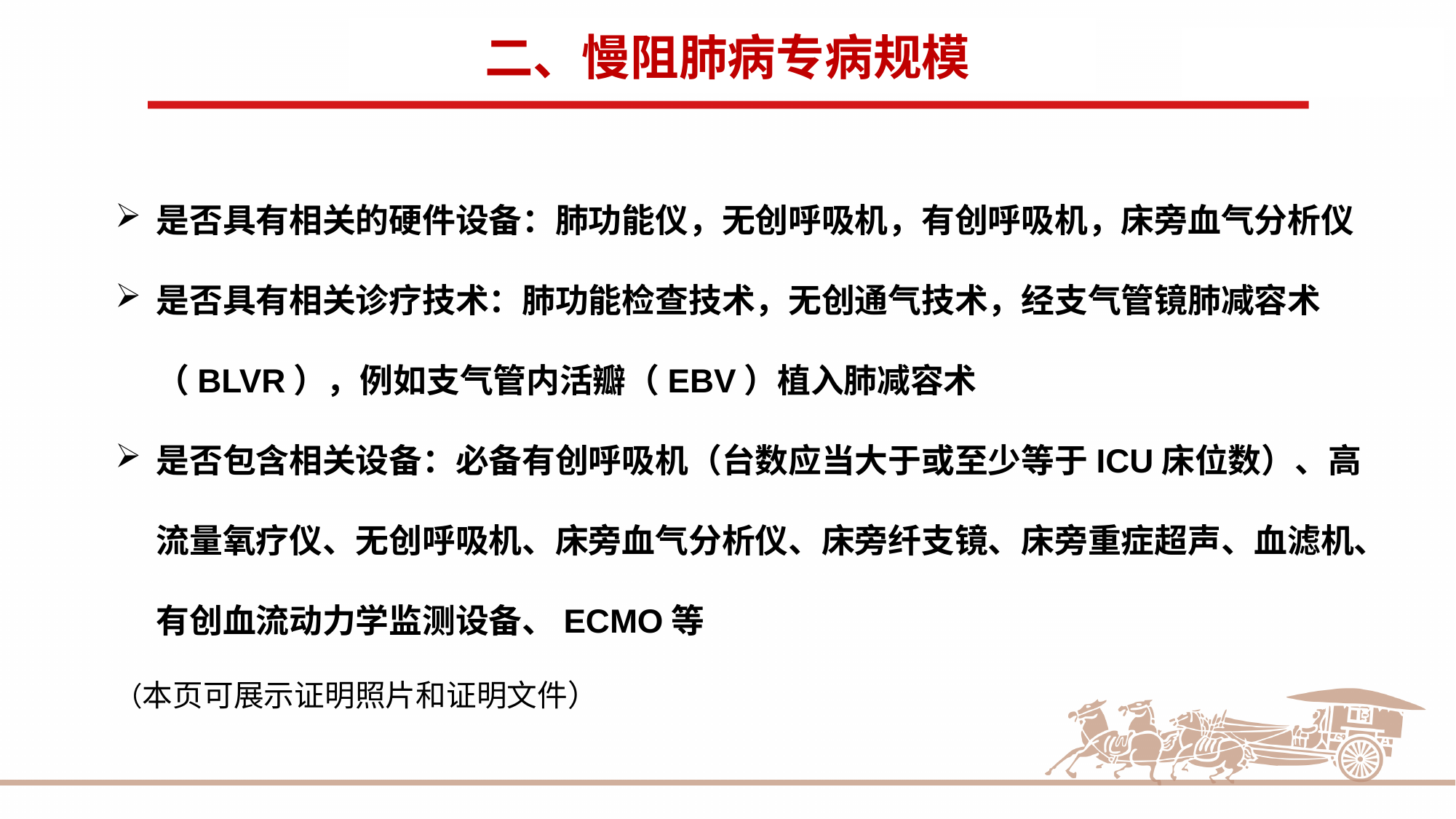

二、慢阻肺病专病规模
是否具有相关的硬件设备：肺功能仪，无创呼吸机，有创呼吸机，床旁血气分析仪
是否具有相关诊疗技术：肺功能检查技术，无创通气技术，经支气管镜肺减容术（BLVR），例如支气管内活瓣（EBV）植入肺减容术
是否包含相关设备：必备有创呼吸机（台数应当大于或至少等于ICU床位数）、高流量氧疗仪、无创呼吸机、床旁血气分析仪、床旁纤支镜、床旁重症超声、血滤机、有创血流动力学监测设备、ECMO等
（本页可展示证明照片和证明文件）